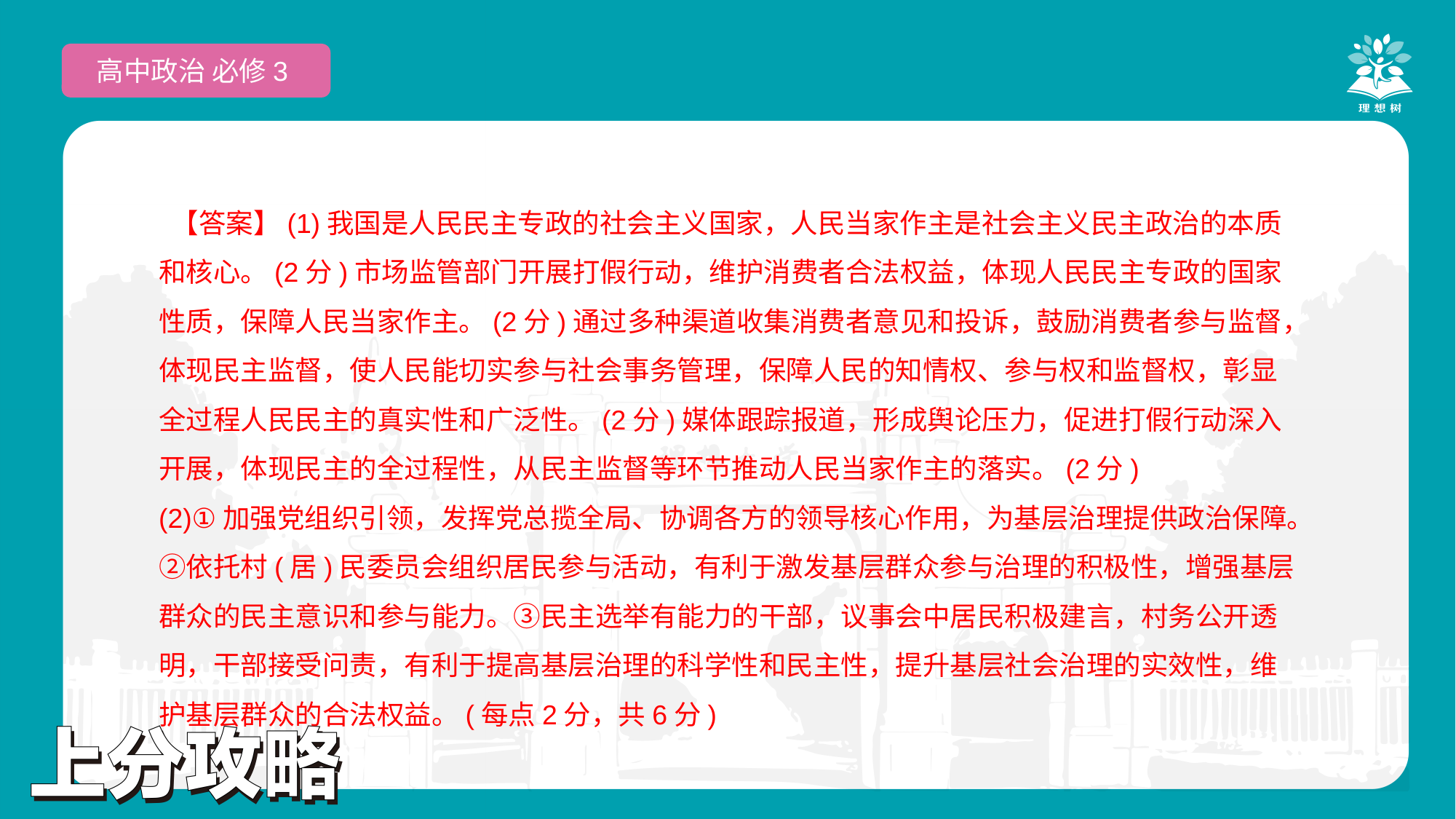

高中政治 必修3
 【答案】(1)我国是人民民主专政的社会主义国家，人民当家作主是社会主义民主政治的本质和核心。(2分)市场监管部门开展打假行动，维护消费者合法权益，体现人民民主专政的国家性质，保障人民当家作主。(2分)通过多种渠道收集消费者意见和投诉，鼓励消费者参与监督，体现民主监督，使人民能切实参与社会事务管理，保障人民的知情权、参与权和监督权，彰显全过程人民民主的真实性和广泛性。(2分)媒体跟踪报道，形成舆论压力，促进打假行动深入开展，体现民主的全过程性，从民主监督等环节推动人民当家作主的落实。(2分)
(2)①加强党组织引领，发挥党总揽全局、协调各方的领导核心作用，为基层治理提供政治保障。②依托村(居)民委员会组织居民参与活动，有利于激发基层群众参与治理的积极性，增强基层群众的民主意识和参与能力。③民主选举有能力的干部，议事会中居民积极建言，村务公开透明，干部接受问责，有利于提高基层治理的科学性和民主性，提升基层社会治理的实效性，维护基层群众的合法权益。(每点2分，共6分)